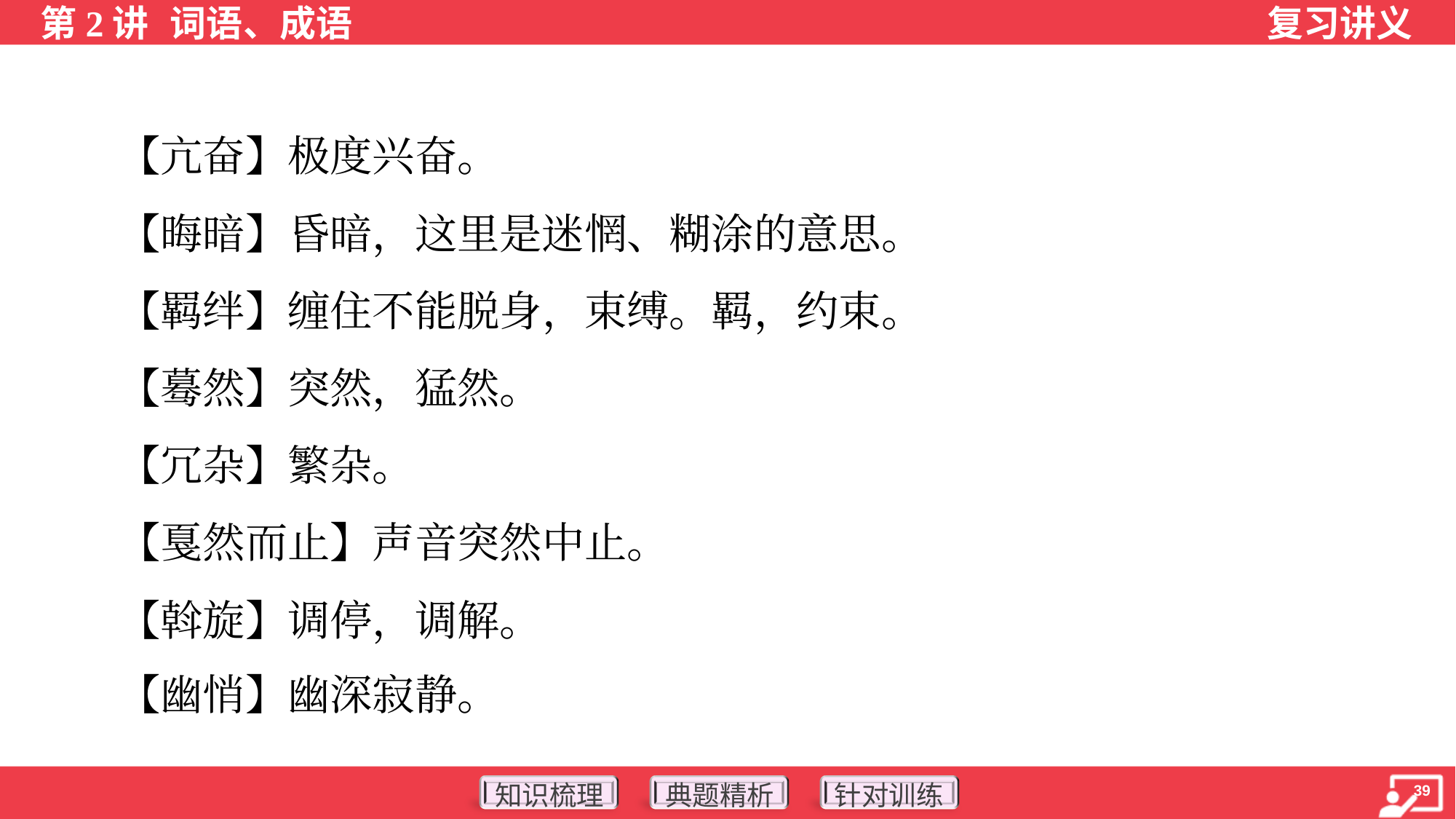

【亢奋】极度兴奋。
    【晦暗】昏暗，这里是迷惘、糊涂的意思。
    【羁绊】缠住不能脱身，束缚。羁，约束。
    【蓦然】突然，猛然。
    【冗杂】繁杂。
    【戛然而止】声音突然中止。
    【斡旋】调停，调解。
    【幽悄】幽深寂静。